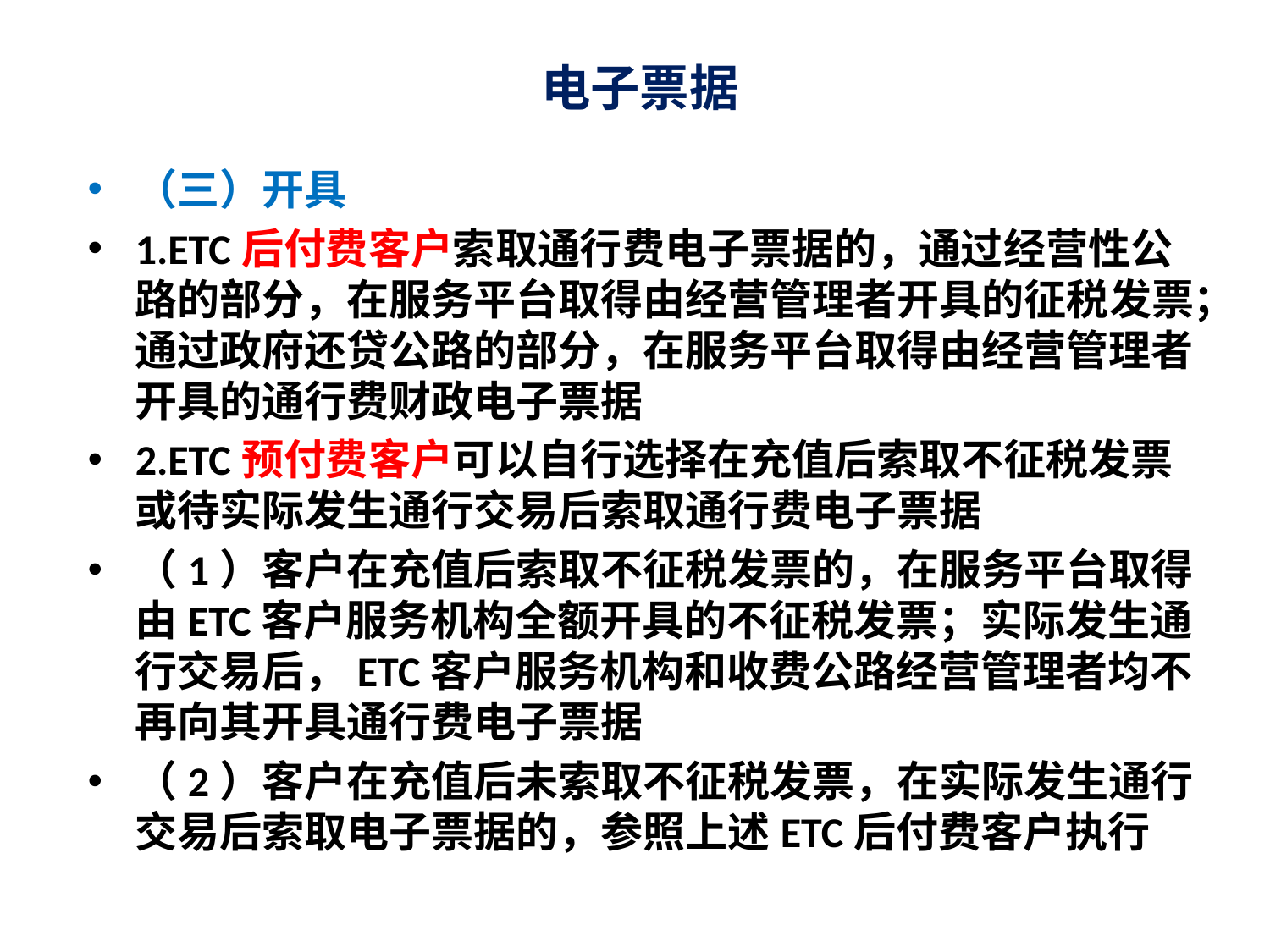

# 电子票据
（三）开具
1.ETC后付费客户索取通行费电子票据的，通过经营性公路的部分，在服务平台取得由经营管理者开具的征税发票；通过政府还贷公路的部分，在服务平台取得由经营管理者开具的通行费财政电子票据
2.ETC预付费客户可以自行选择在充值后索取不征税发票或待实际发生通行交易后索取通行费电子票据
（1）客户在充值后索取不征税发票的，在服务平台取得由ETC客户服务机构全额开具的不征税发票；实际发生通行交易后，ETC客户服务机构和收费公路经营管理者均不再向其开具通行费电子票据
（2）客户在充值后未索取不征税发票，在实际发生通行交易后索取电子票据的，参照上述ETC后付费客户执行